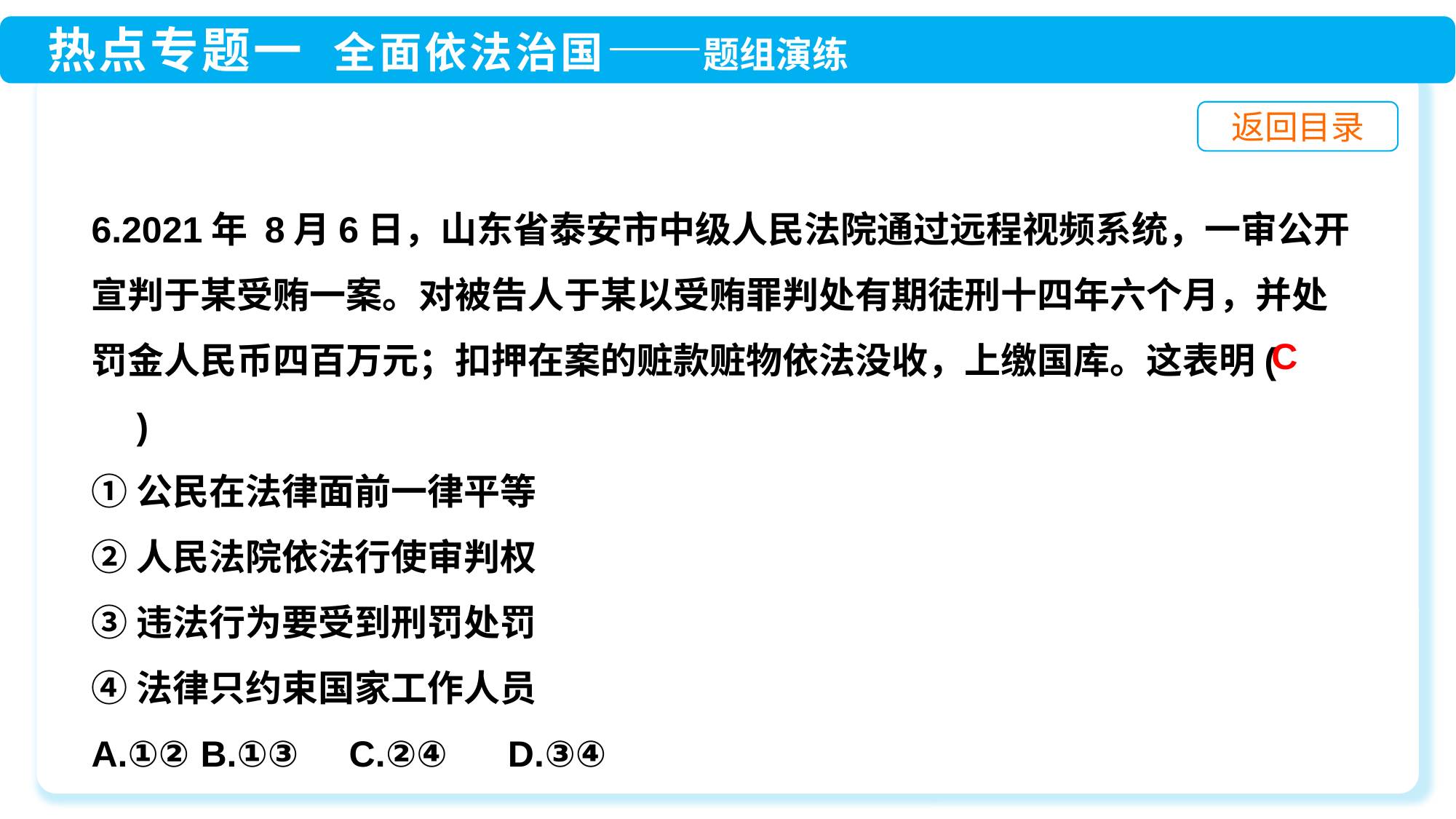

6.2021年 8月6日，山东省泰安市中级人民法院通过远程视频系统，一审公开宣判于某受贿一案。对被告人于某以受贿罪判处有期徒刑十四年六个月，并处罚金人民币四百万元；扣押在案的赃款赃物依法没收，上缴国库。这表明(　　)
①公民在法律面前一律平等
②人民法院依法行使审判权
③违法行为要受到刑罚处罚
④法律只约束国家工作人员
A.①② 	B.①③     C.②④      D.③④
C